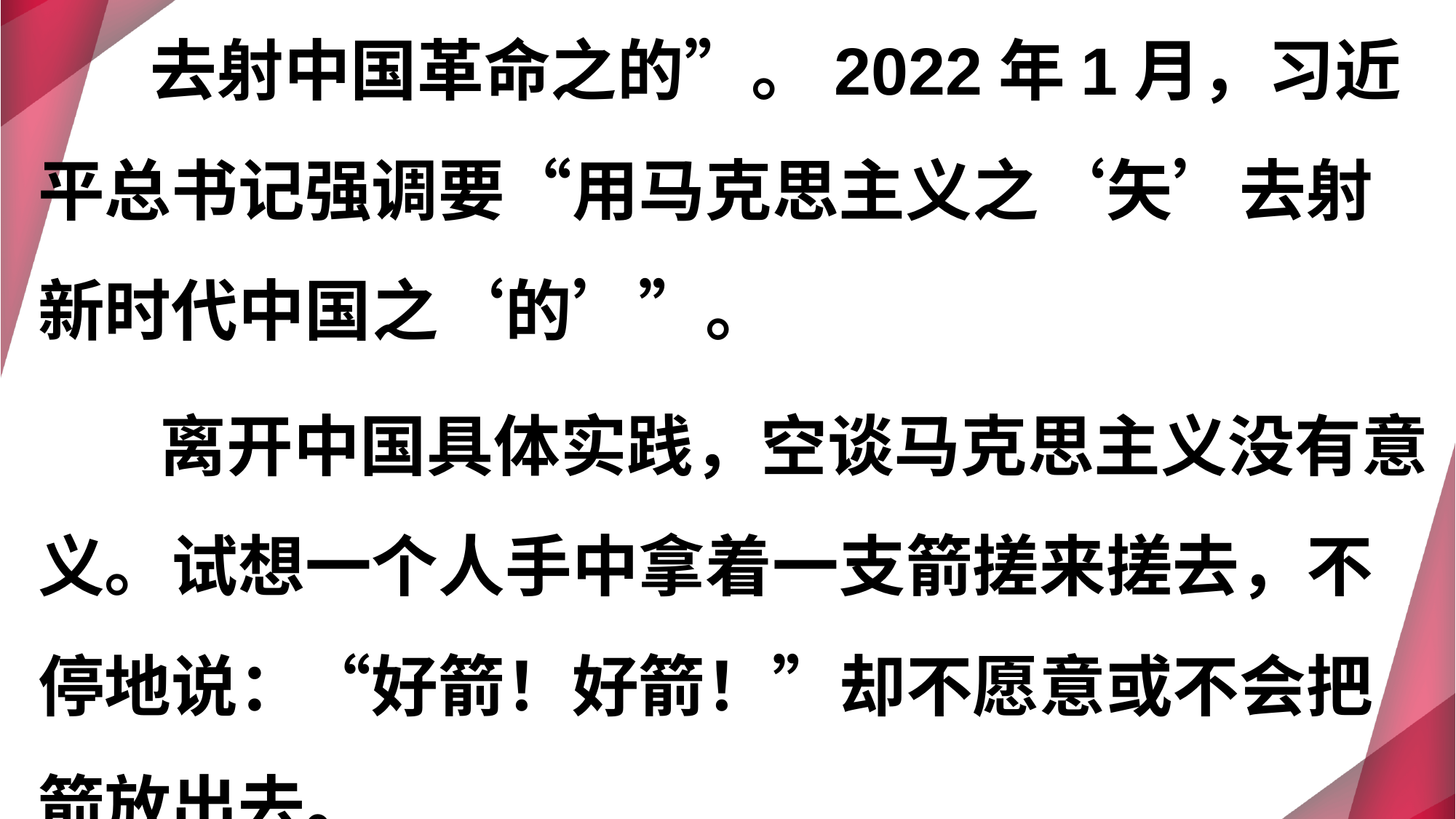

去射中国革命之的”。2022年1月，习近平总书记强调要“用马克思主义之‘矢’去射新时代中国之‘的’”。
       离开中国具体实践，空谈马克思主义没有意义。试想一个人手中拿着一支箭搓来搓去，不停地说：“好箭！好箭！”却不愿意或不会把箭放出去。